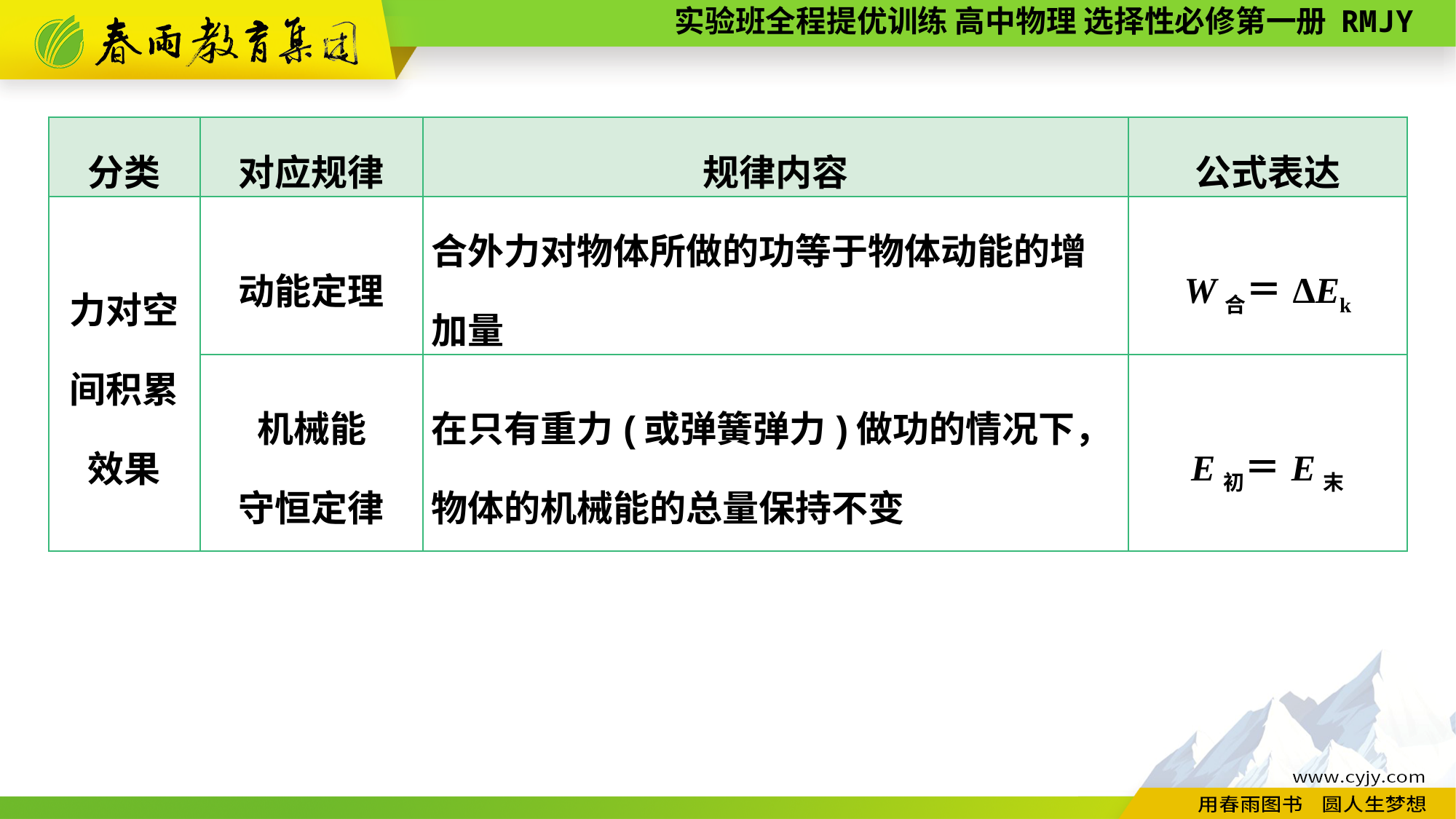

| 分类 | 对应规律 | 规律内容 | 公式表达 |
| --- | --- | --- | --- |
| 力对空 间积累 效果 | 动能定理 | 合外力对物体所做的功等于物体动能的增加量 | W合＝ΔEk |
|  | 机械能 守恒定律 | 在只有重力(或弹簧弹力)做功的情况下，物体的机械能的总量保持不变 | E初＝E末 |